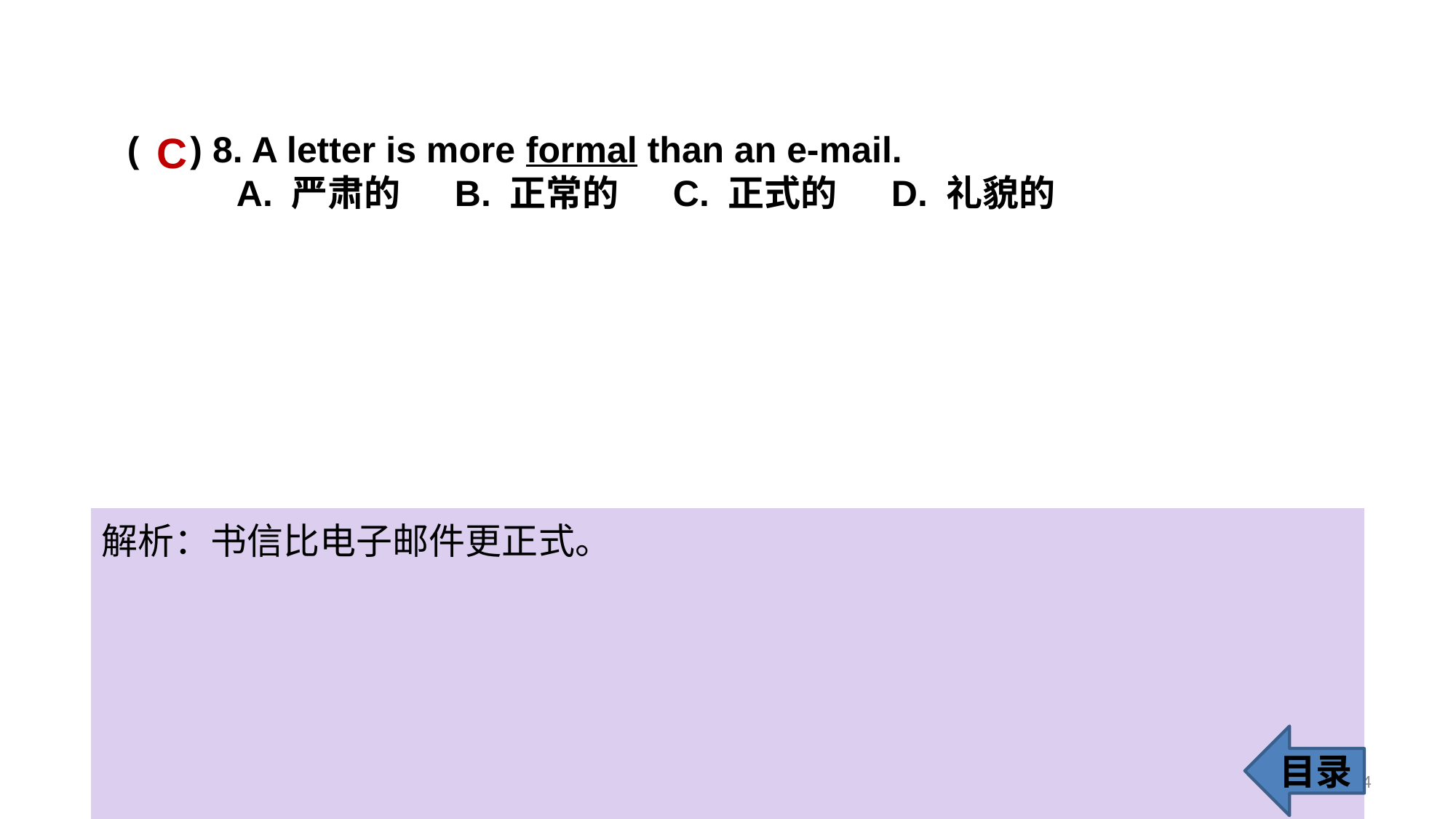

C
(     ) 8. A letter is more formal than an e-mail.
	A. 严肃的 	B. 正常的 	C. 正式的 	D. 礼貌的

解析：书信比电子邮件更正式。
目录
14